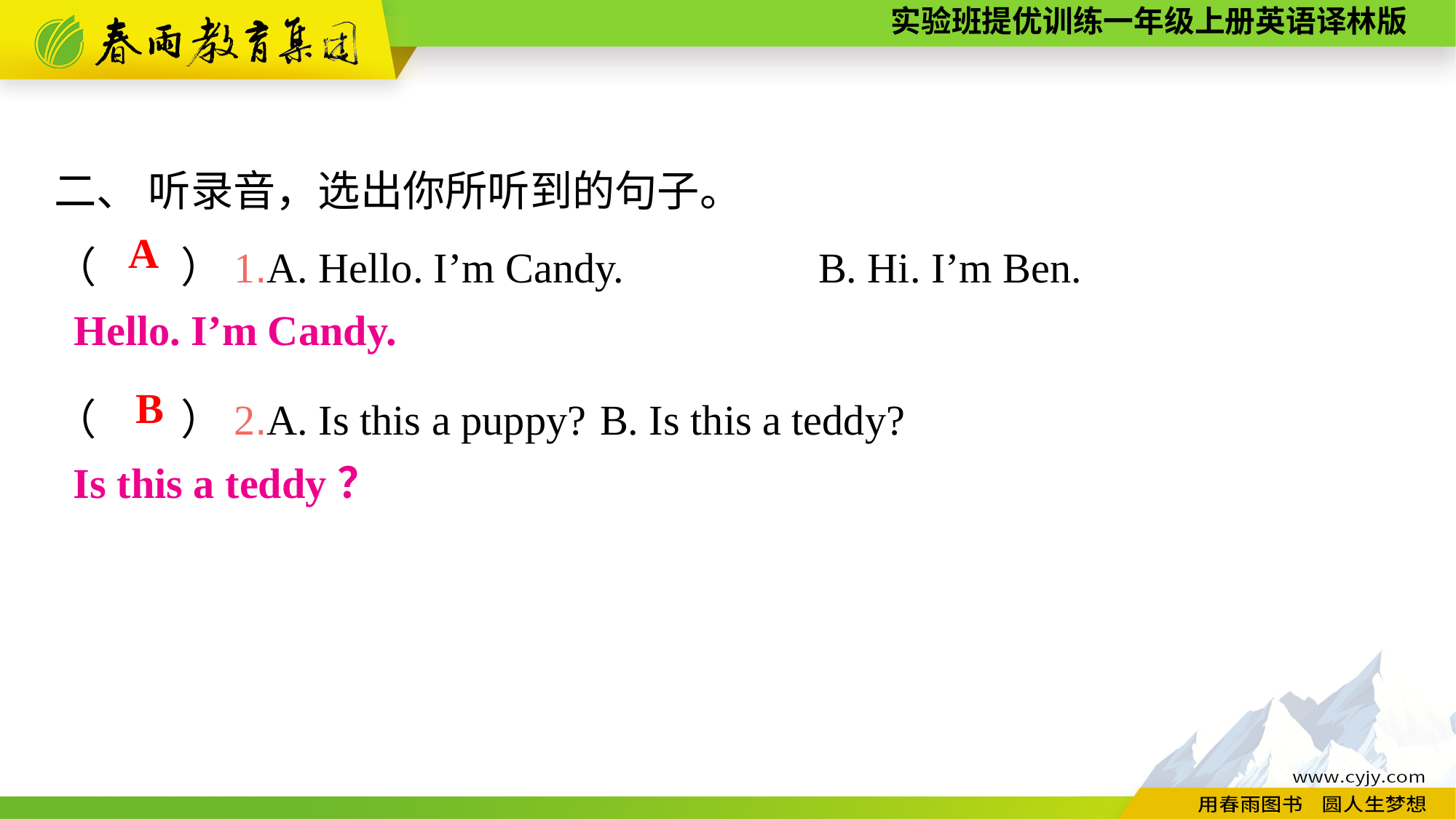

二、 听录音，选出你所听到的句子。
（　　）1.A. Hello. I’m Candy.　　　	B. Hi. I’m Ben.

（　　）2.A. Is this a puppy?	B. Is this a teddy?
A
Hello. I’m Candy.
B
Is this a teddy？